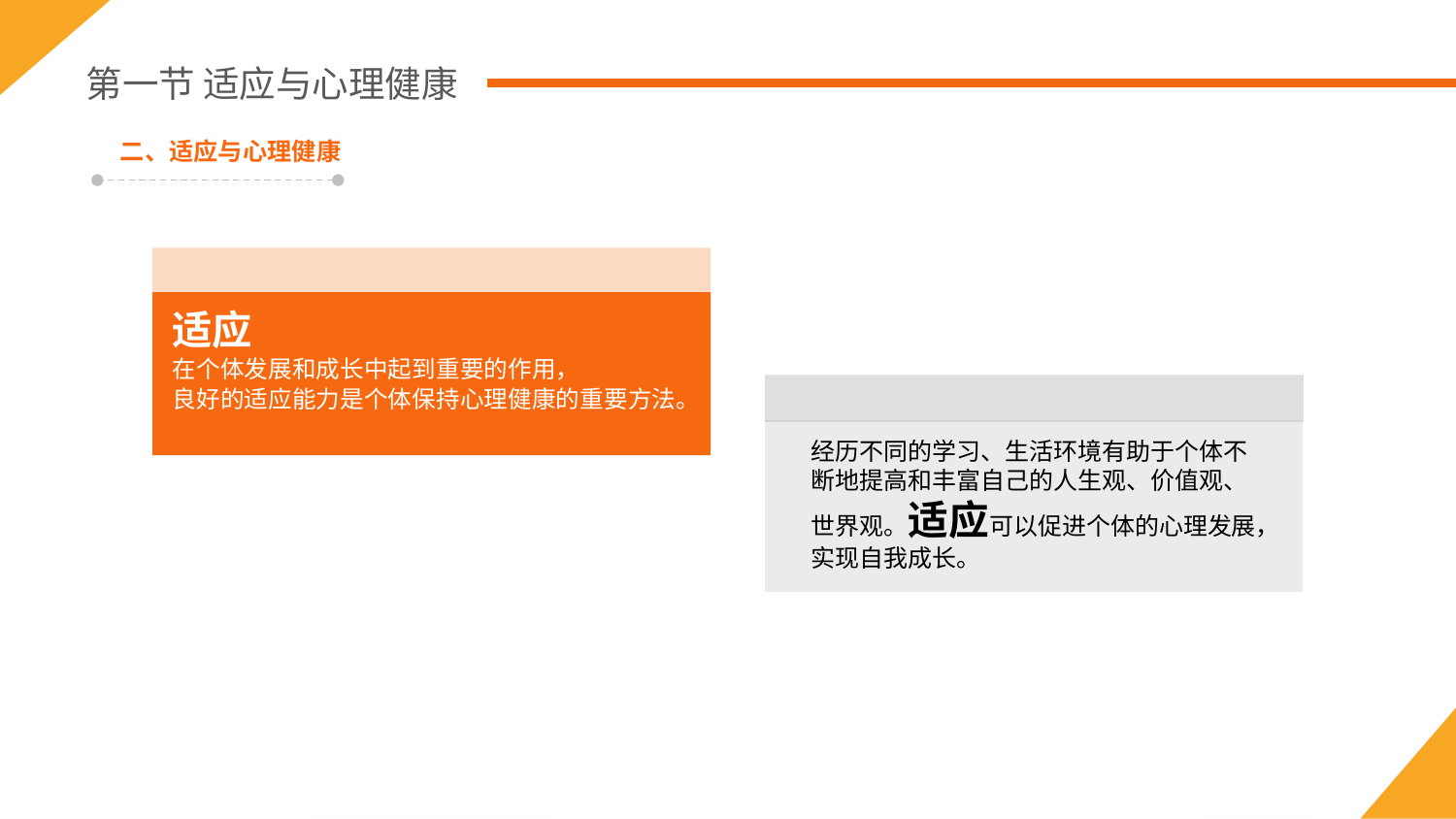

第一节 适应与心理健康
二、适应与心理健康

适应
在个体发展和成长中起到重要的作用，
良好的适应能力是个体保持心理健康的重要方法。

经历不同的学习、生活环境有助于个体不断地提高和丰富自己的人生观、价值观、 世界观。适应可以促进个体的心理发展，实现自我成长。